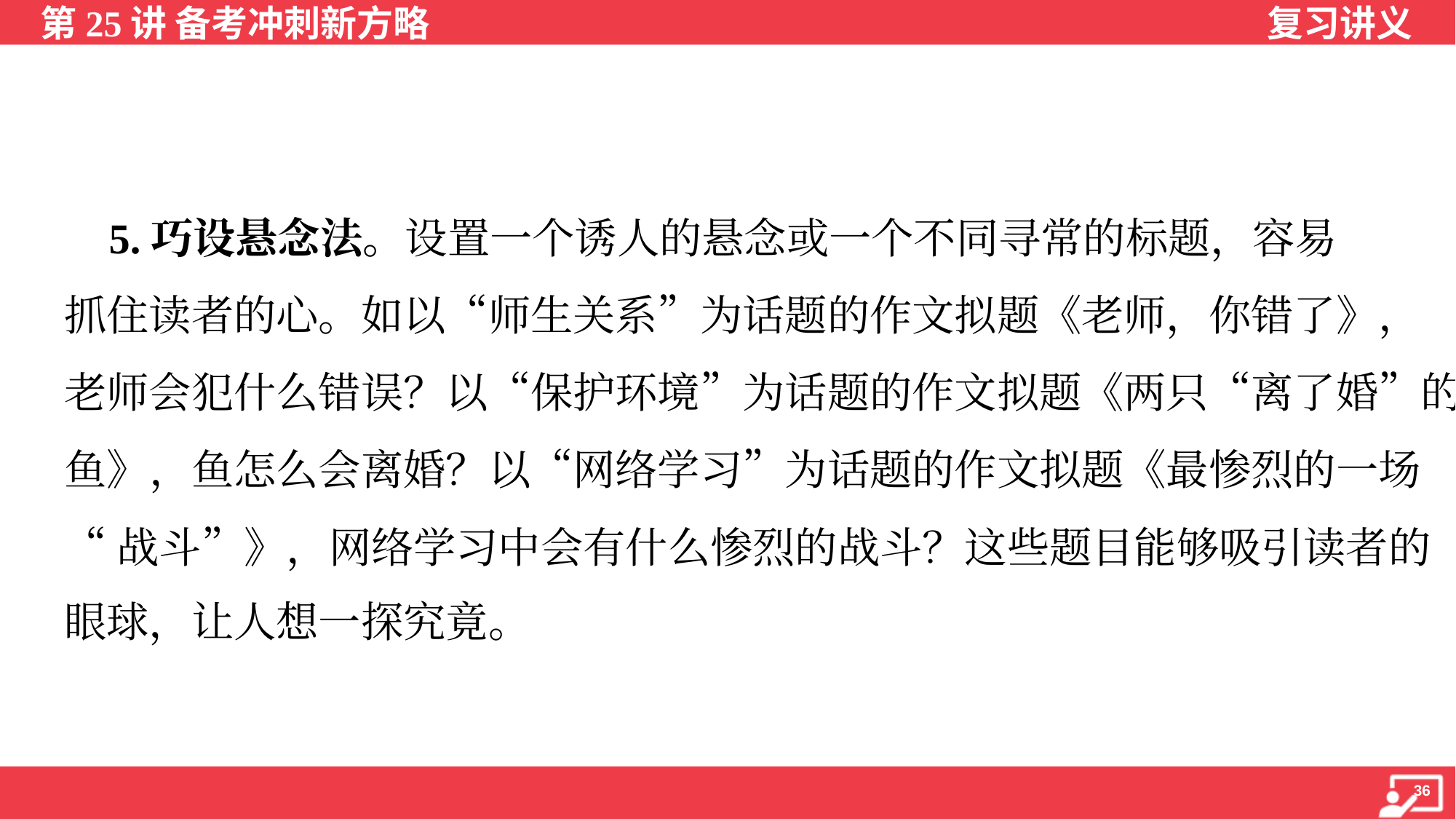

5.巧设悬念法。设置一个诱人的悬念或一个不同寻常的标题，容易
抓住读者的心。如以“师生关系”为话题的作文拟题《老师，你错了》，
老师会犯什么错误？以“保护环境”为话题的作文拟题《两只“离了婚”的
鱼》，鱼怎么会离婚？以“网络学习”为话题的作文拟题《最惨烈的一场
“战斗”》，网络学习中会有什么惨烈的战斗？这些题目能够吸引读者的
眼球，让人想一探究竟。